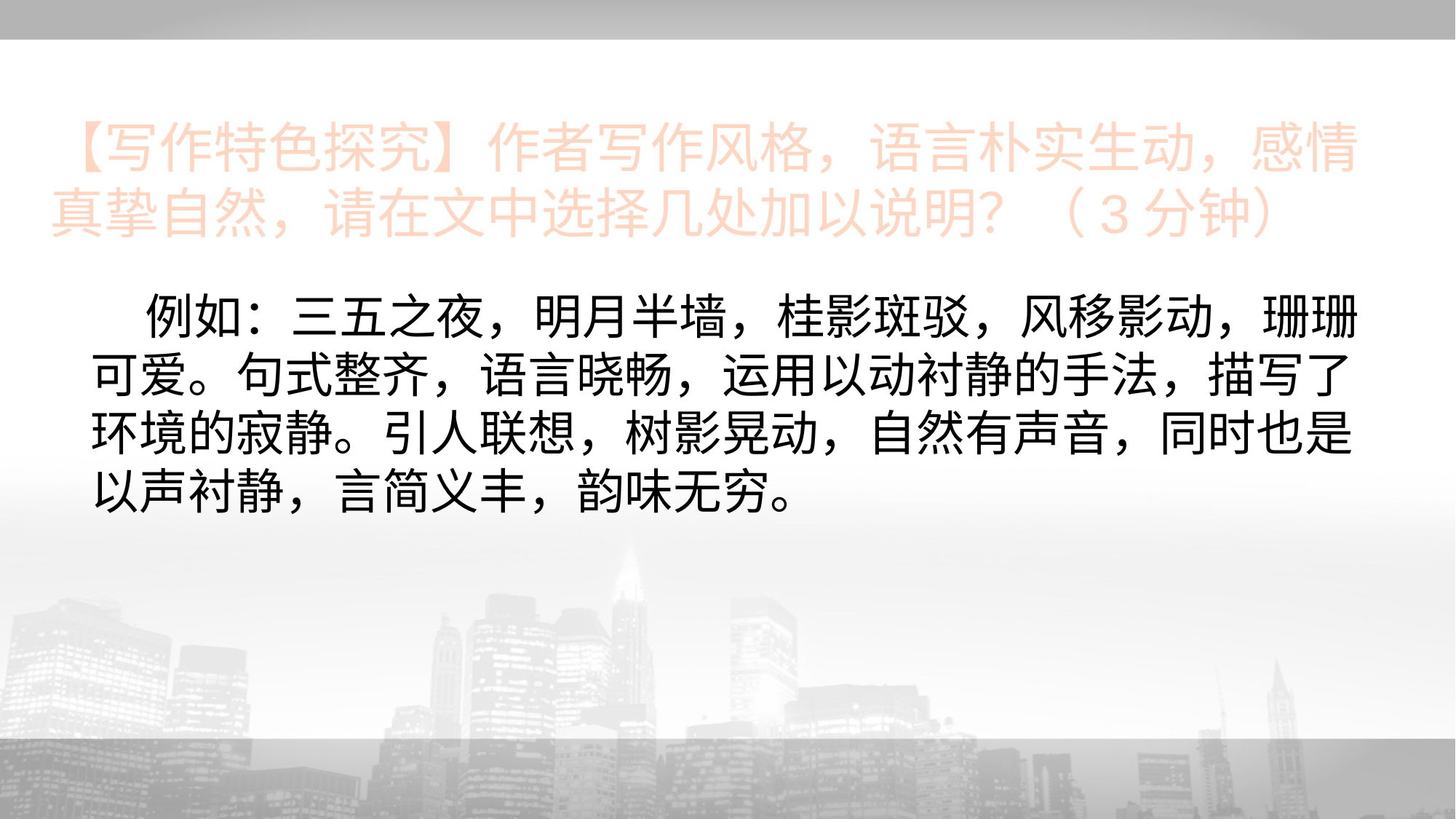

# 【写作特色探究】作者写作风格，语言朴实生动，感情真挚自然，请在文中选择几处加以说明？（3分钟）
例如：三五之夜，明月半墙，桂影斑驳，风移影动，珊珊可爱。句式整齐，语言晓畅，运用以动衬静的手法，描写了环境的寂静。引人联想，树影晃动，自然有声音，同时也是以声衬静，言简义丰，韵味无穷。